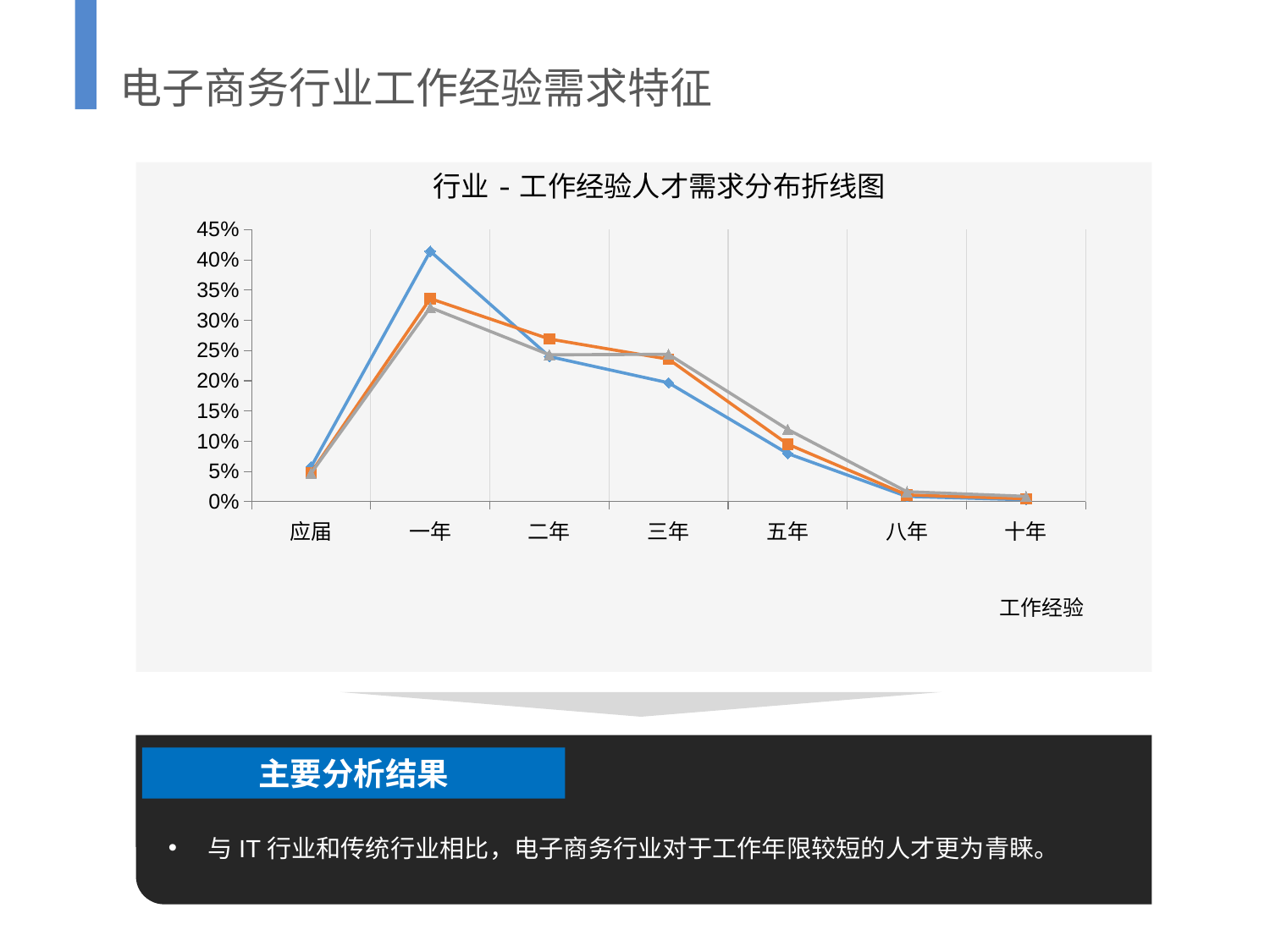

电子商务行业工作经验需求特征

行业-工作经验人才需求分布折线图

### Chart

| Category | 电子商务行业 | IT行业 | 传统行业 |
|---|---|---|---|
| 应届 | 0.0576131090487239 | 0.0480783459111882 | 0.0470604625243801 |
| 一年 | 0.414182134570766 | 0.33588926106784 | 0.321106157704096 |
| 二年 | 0.240008700696056 | 0.269112285941052 | 0.242964614098635 |
| 三年 | 0.196679234338747 | 0.235710346126424 | 0.24378657007523 |
| 五年 | 0.0796258700696056 | 0.0951074162261054 | 0.119629423237671 |
| 八年 | 0.00872969837587007 | 0.0112864387855308 | 0.0165923655614377 |
| 十年 | 0.00316125290023202 | 0.00481590594185937 | 0.00886040679855113 |

主要分析结果
与IT行业和传统行业相比，电子商务行业对于工作年限较短的人才更为青睐。